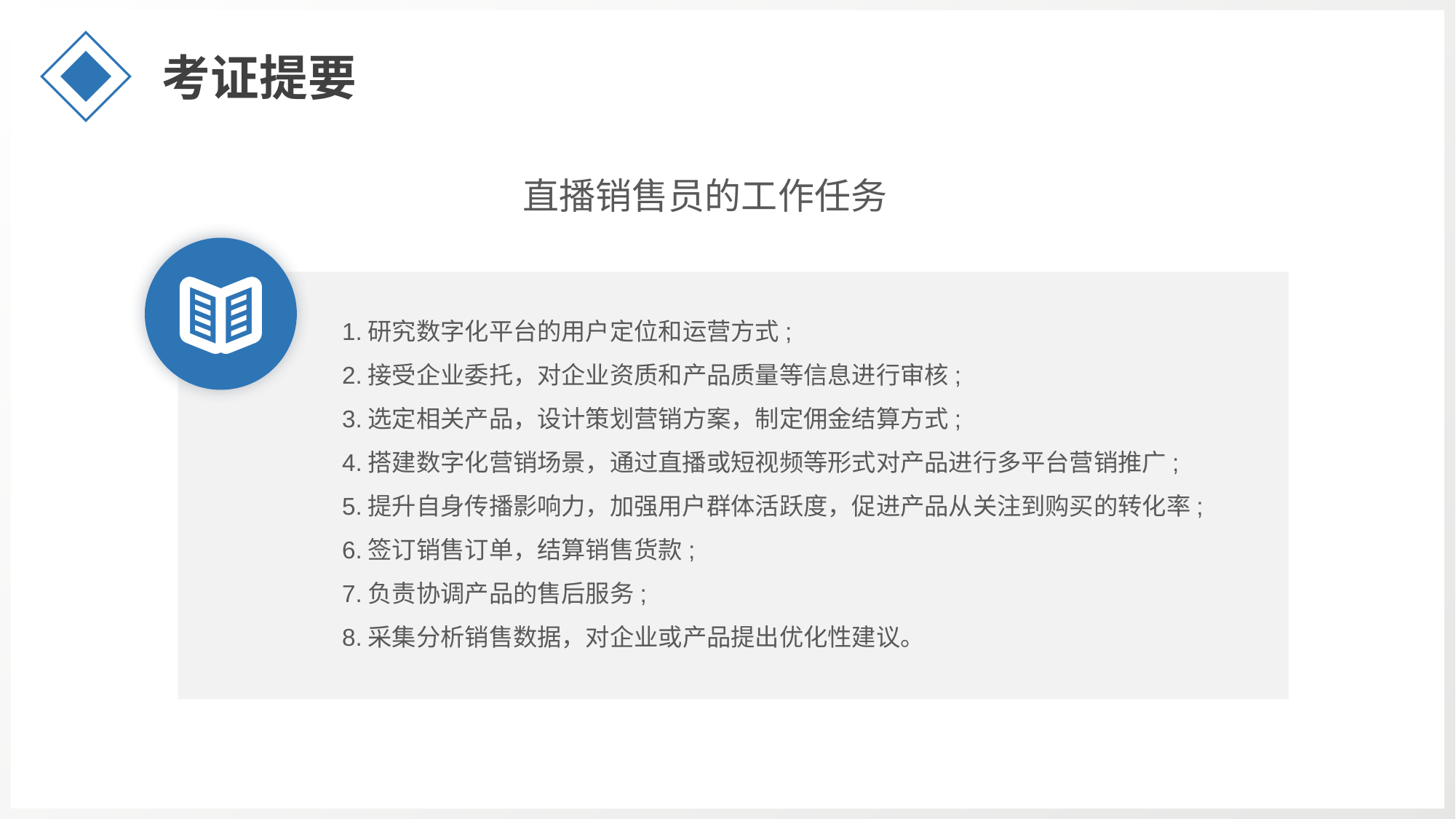

考证提要
直播销售员的工作任务

1.研究数字化平台的用户定位和运营方式;
2.接受企业委托，对企业资质和产品质量等信息进行审核;
3.选定相关产品，设计策划营销方案，制定佣金结算方式;
4.搭建数字化营销场景，通过直播或短视频等形式对产品进行多平台营销推广;
5.提升自身传播影响力，加强用户群体活跃度，促进产品从关注到购买的转化率;
6.签订销售订单，结算销售货款;
7.负责协调产品的售后服务;
8.采集分析销售数据，对企业或产品提出优化性建议。